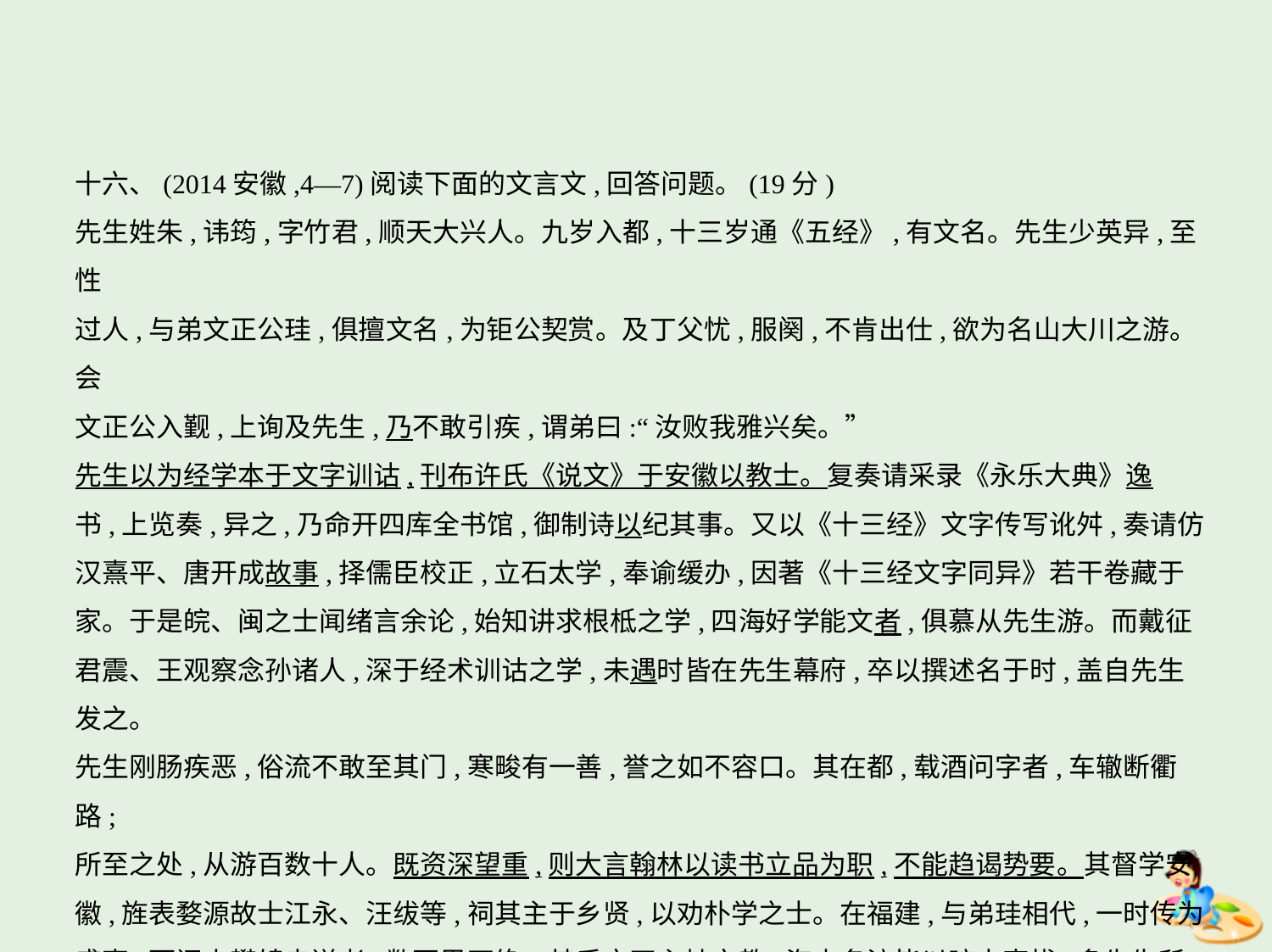

十六、(2014安徽,4—7)阅读下面的文言文,回答问题。(19分)
先生姓朱,讳筠,字竹君,顺天大兴人。九岁入都,十三岁通《五经》,有文名。先生少英异,至性
过人,与弟文正公珪,俱擅文名,为钜公契赏。及丁父忧,服阕,不肯出仕,欲为名山大川之游。会
文正公入觐,上询及先生,乃不敢引疾,谓弟曰:“汝败我雅兴矣。”
先生以为经学本于文字训诂,刊布许氏《说文》于安徽以教士。复奏请采录《永乐大典》逸
书,上览奏,异之,乃命开四库全书馆,御制诗以纪其事。又以《十三经》文字传写讹舛,奏请仿
汉熹平、唐开成故事,择儒臣校正,立石太学,奉谕缓办,因著《十三经文字同异》若干卷藏于
家。于是皖、闽之士闻绪言余论,始知讲求根柢之学,四海好学能文者,俱慕从先生游。而戴征
君震、王观察念孙诸人,深于经术训诂之学,未遇时皆在先生幕府,卒以撰述名于时,盖自先生
发之。
先生刚肠疾恶,俗流不敢至其门,寒畯有一善,誉之如不容口。其在都,载酒问字者,车辙断衢路;
所至之处,从游百数十人。既资深望重,则大言翰林以读书立品为职,不能趋谒势要。其督学安
徽,旌表婺源故士江永、汪绂等,祠其主于乡贤,以劝朴学之士。在福建,与弟珪相代,一时传为
盛事,而闽士攀辕走送者,数百里不绝。其后文正主持文教,海内名流皆以暗中索拔,多先生所